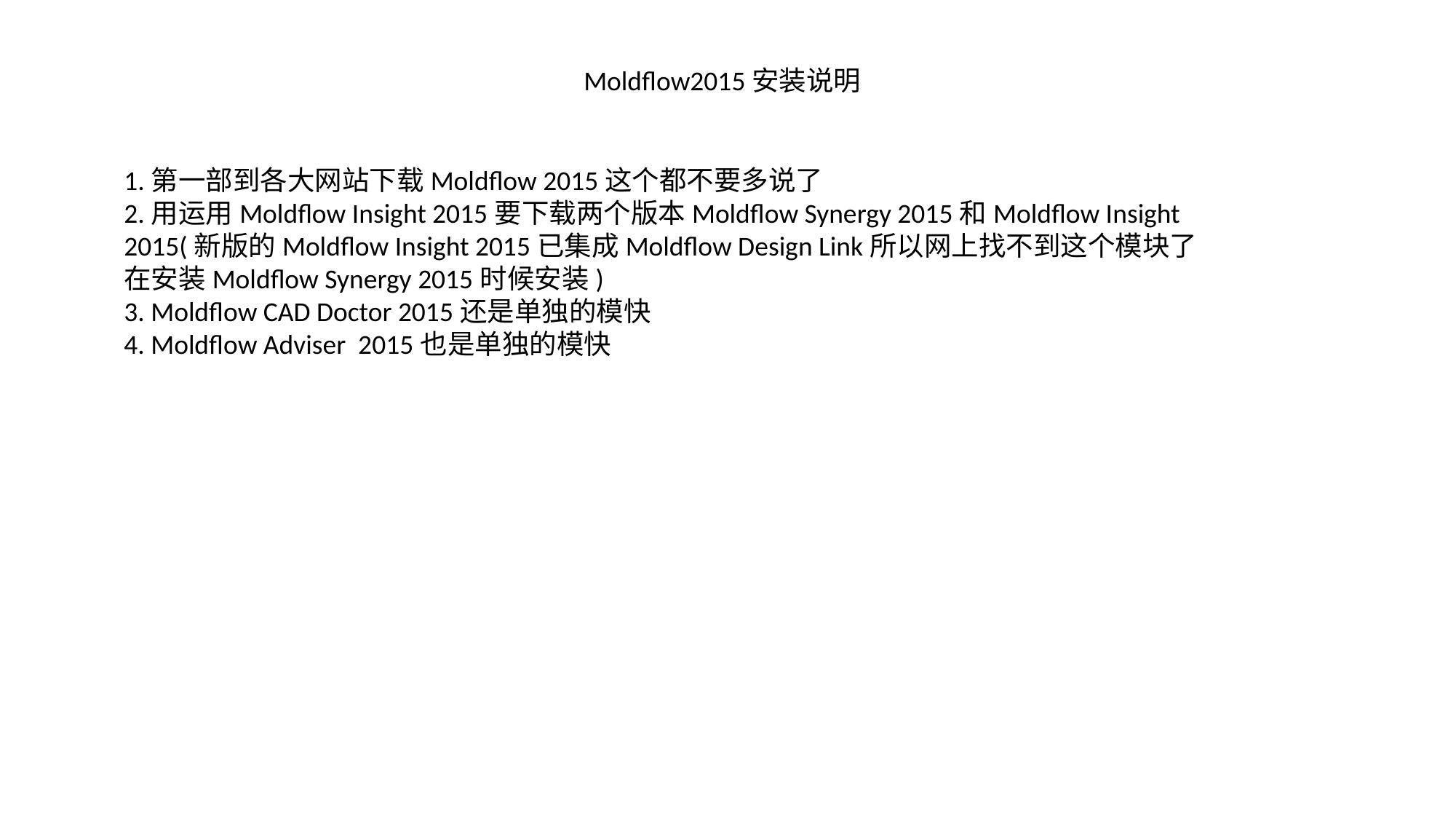

Moldflow2015安装说明
1.第一部到各大网站下载Moldflow 2015这个都不要多说了
2.用运用Moldflow Insight 2015要下载两个版本Moldflow Synergy 2015和Moldflow Insight 2015(新版的Moldflow Insight 2015已集成Moldflow Design Link所以网上找不到这个模块了在安装Moldflow Synergy 2015时候安装)
3. Moldflow CAD Doctor 2015还是单独的模快
4. Moldflow Adviser  2015也是单独的模快